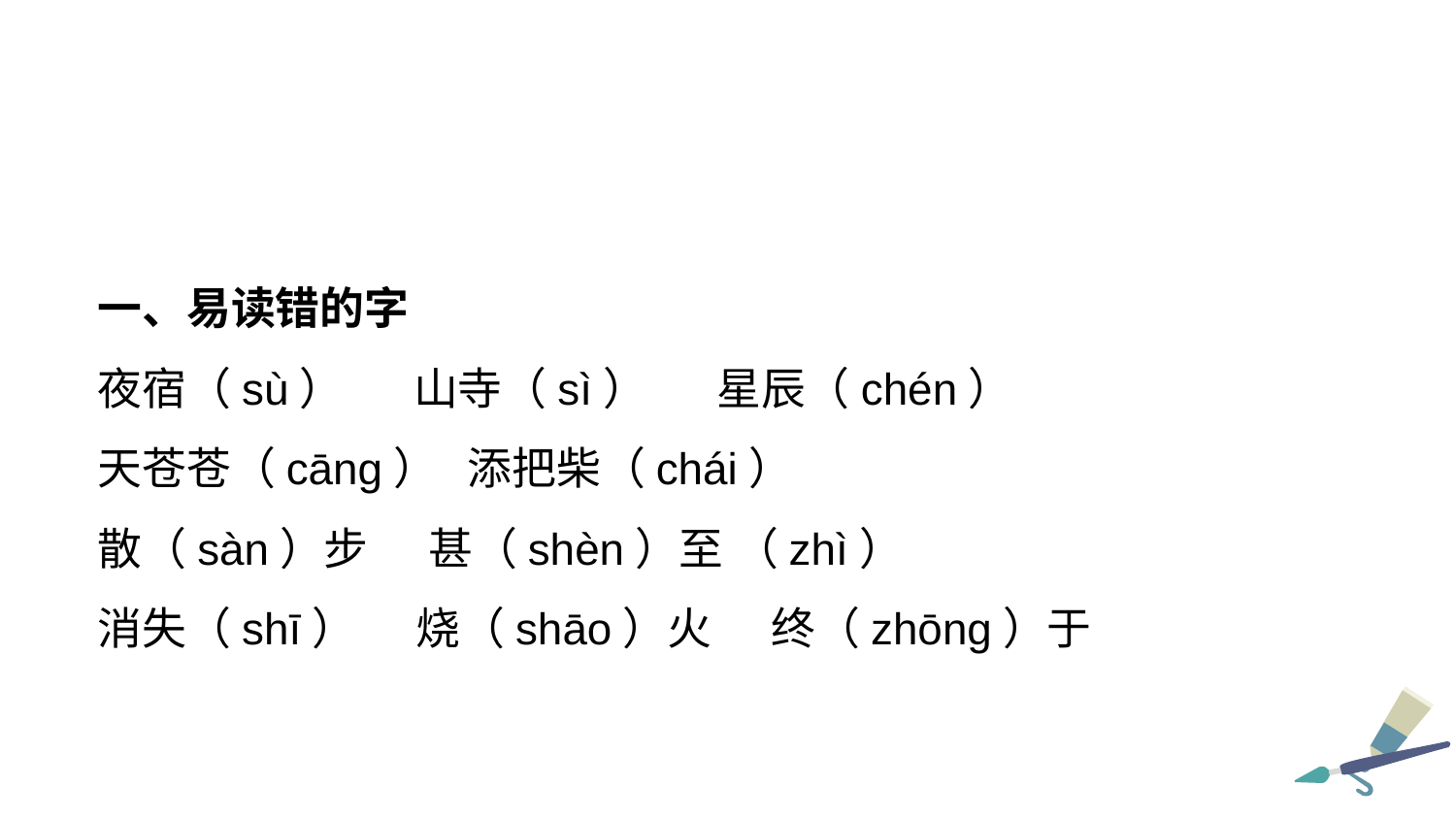

一、易读错的字
夜宿（sù）       山寺（sì）       星辰（chén）
天苍苍（cāng）   添把柴（chái）
散（sàn）步      甚（shèn）至 （zhì）
消失（shī）      烧（shāo）火      终（zhōng）于